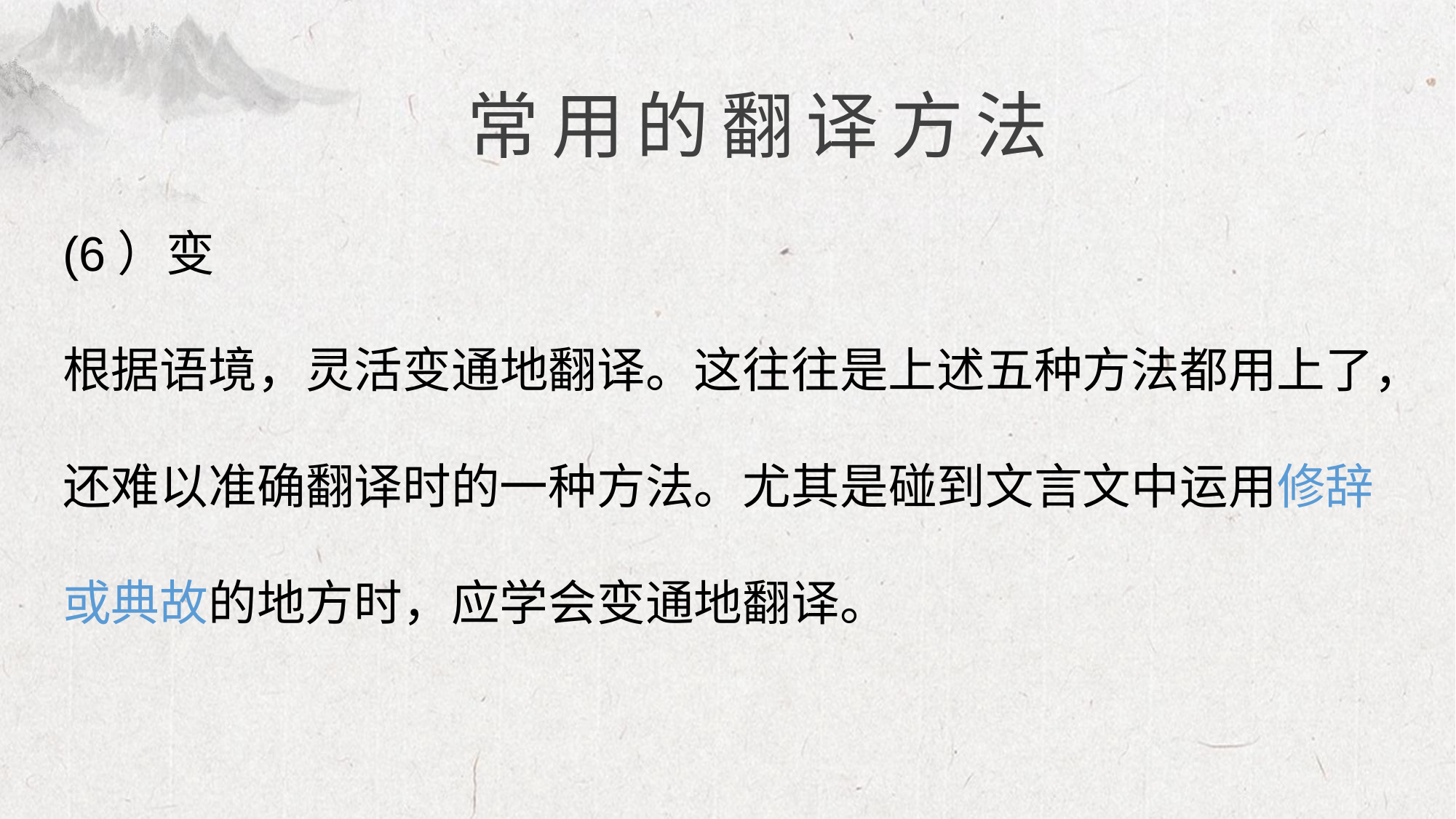

常用的翻译方法
(6）变
根据语境，灵活变通地翻译。这往往是上述五种方法都用上了，还难以准确翻译时的一种方法。尤其是碰到文言文中运用修辞或典故的地方时，应学会变通地翻译。